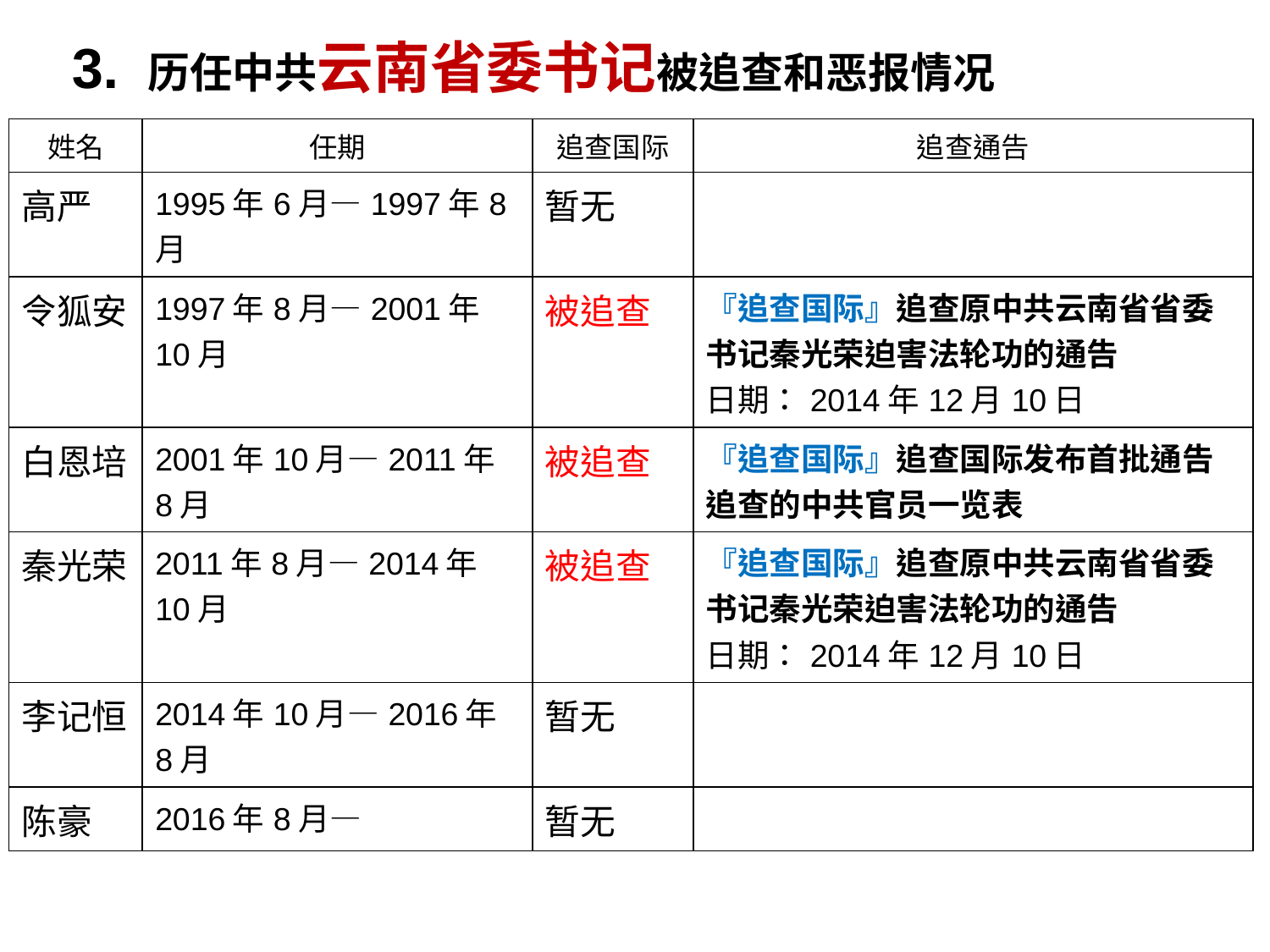

3. 历任中共云南省委书记被追查和恶报情况
| 姓名 | 任期 | 追查国际 | 追查通告 |
| --- | --- | --- | --- |
| 高严 | 1995年6月—1997年8月 | 暂无 |  |
| 令狐安 | 1997年8月—2001年10月 | 被追查 | 『追查国际』追查原中共云南省省委书记秦光荣迫害法轮功的通告 日期：2014年12月10日 |
| 白恩培 | 2001年10月—2011年8月 | 被追查 | 『追查国际』追查国际发布首批通告追查的中共官员一览表 |
| 秦光荣 | 2011年8月—2014年10月 | 被追查 | 『追查国际』追查原中共云南省省委书记秦光荣迫害法轮功的通告 日期：2014年12月10日 |
| 李记恒 | 2014年10月—2016年8月 | 暂无 |  |
| 陈豪 | 2016年8月— | 暂无 |  |